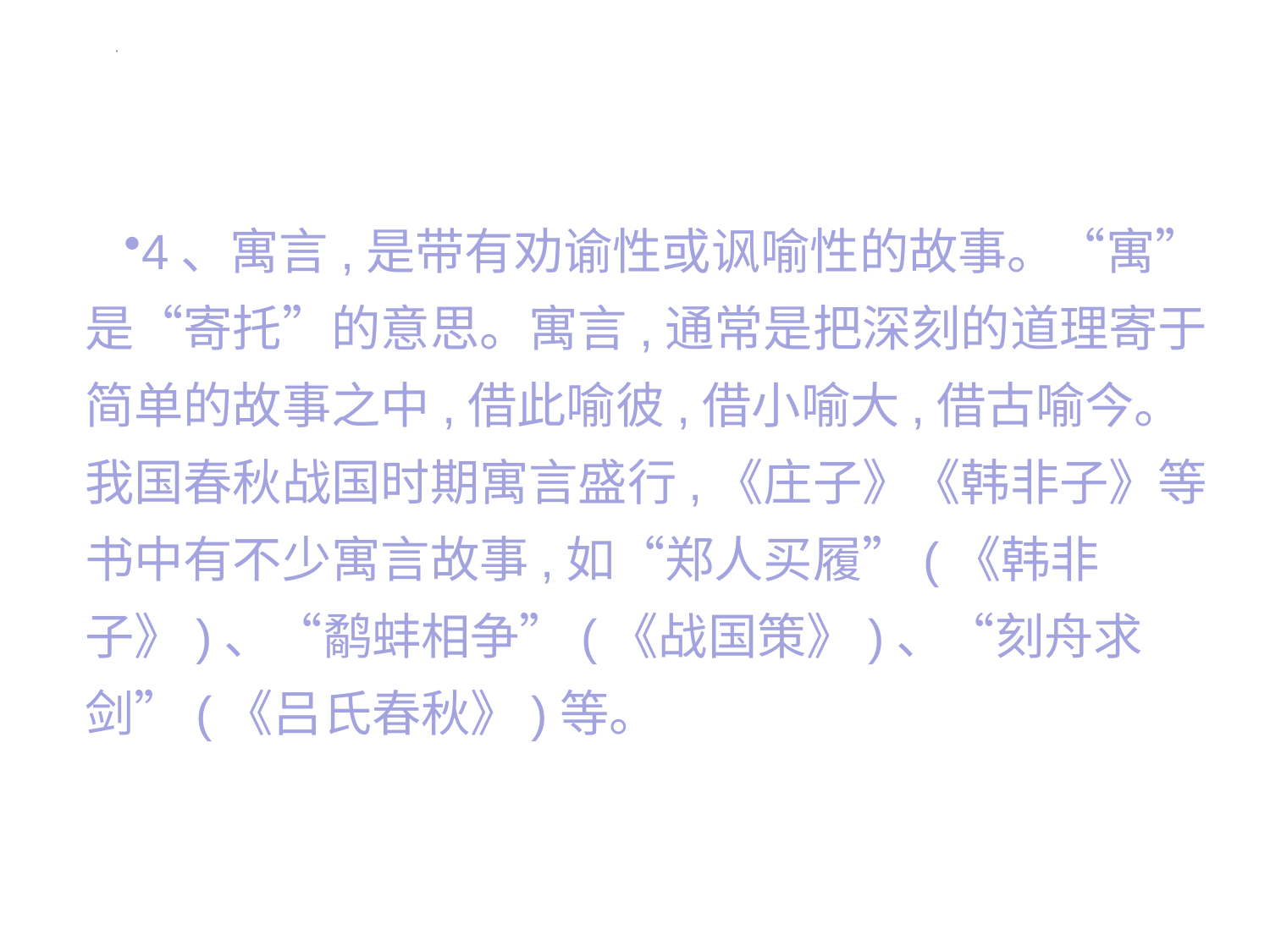

4、寓言,是带有劝谕性或讽喻性的故事。“寓”是“寄托”的意思。寓言,通常是把深刻的道理寄于简单的故事之中,借此喻彼,借小喻大,借古喻今。我国春秋战国时期寓言盛行,《庄子》《韩非子》等书中有不少寓言故事,如“郑人买履”(《韩非子》)、“鹬蚌相争”(《战国策》)、“刻舟求剑”(《吕氏春秋》)等。